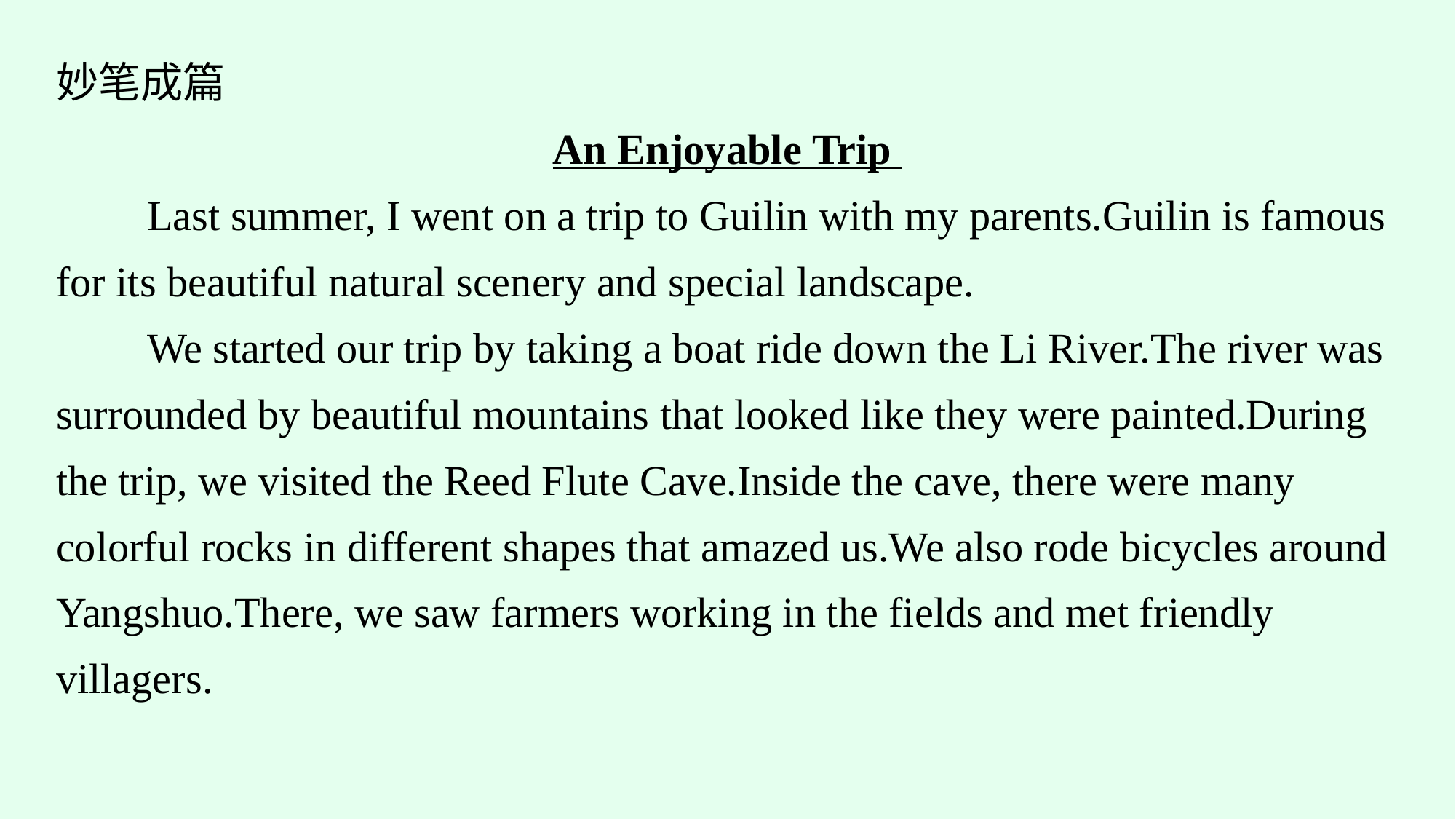

妙笔成篇
An Enjoyable Trip
Last summer, I went on a trip to Guilin with my parents.Guilin is famous for its beautiful natural scenery and special landscape.
We started our trip by taking a boat ride down the Li River.The river was surrounded by beautiful mountains that looked like they were painted.During the trip, we visited the Reed Flute Cave.Inside the cave, there were many colorful rocks in different shapes that amazed us.We also rode bicycles around Yangshuo.There, we saw farmers working in the fields and met friendly villagers.